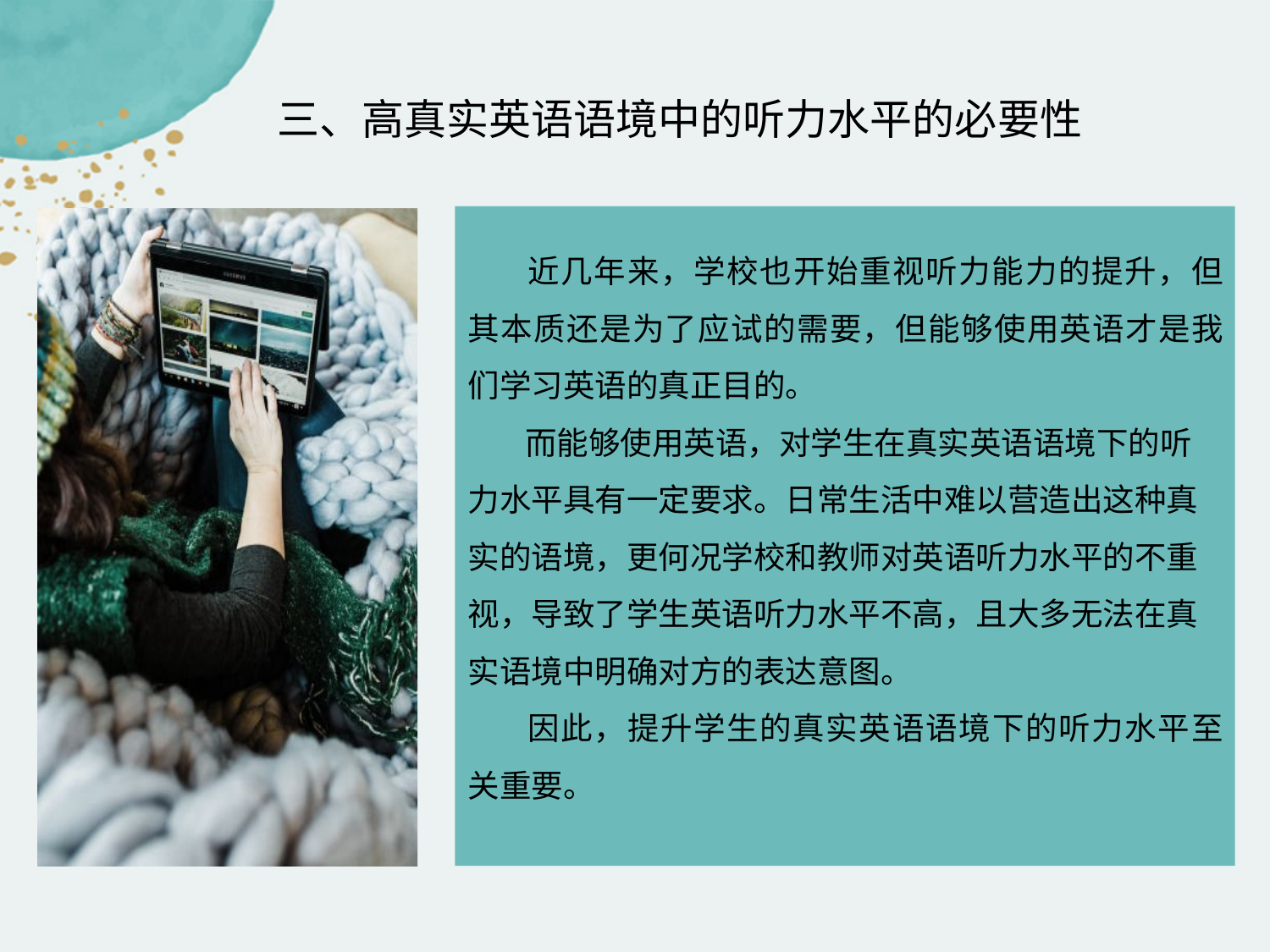

三、高真实英语语境中的听力水平的必要性

 近几年来，学校也开始重视听力能力的提升，但其本质还是为了应试的需要，但能够使用英语才是我们学习英语的真正目的。
 而能够使用英语，对学生在真实英语语境下的听力水平具有一定要求。日常生活中难以营造出这种真实的语境，更何况学校和教师对英语听力水平的不重视，导致了学生英语听力水平不高，且大多无法在真实语境中明确对方的表达意图。
 因此，提升学生的真实英语语境下的听力水平至关重要。
点击添加文本
点击添加文本
点击添加文本
点击添加文本